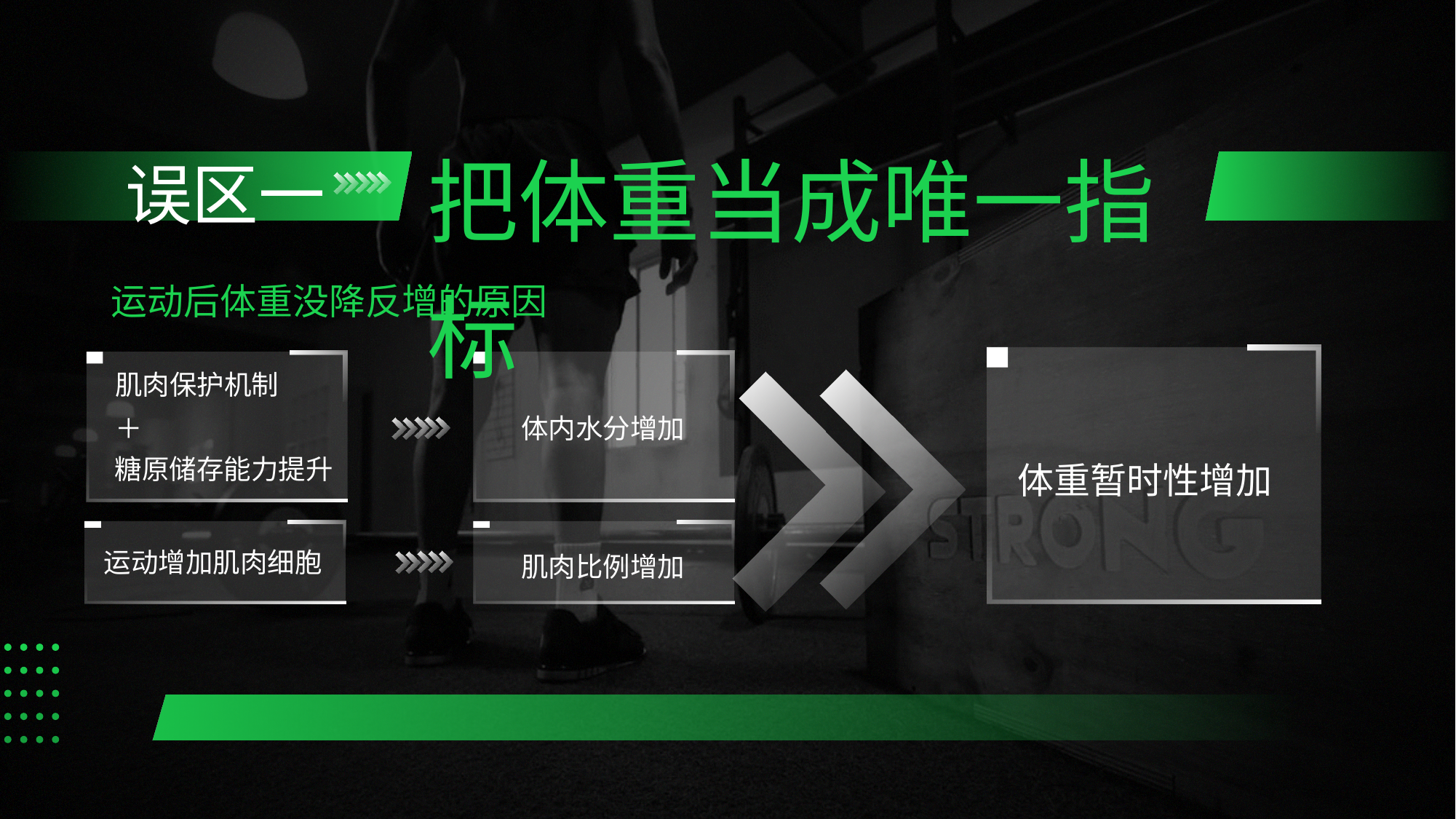

把体重当成唯一指标
误区一

运动后体重没降反增的原因

肌肉保护机制

＋
体内水分增加

糖原储存能力提升
体重暂时性增加

运动增加肌肉细胞
肌肉比例增加